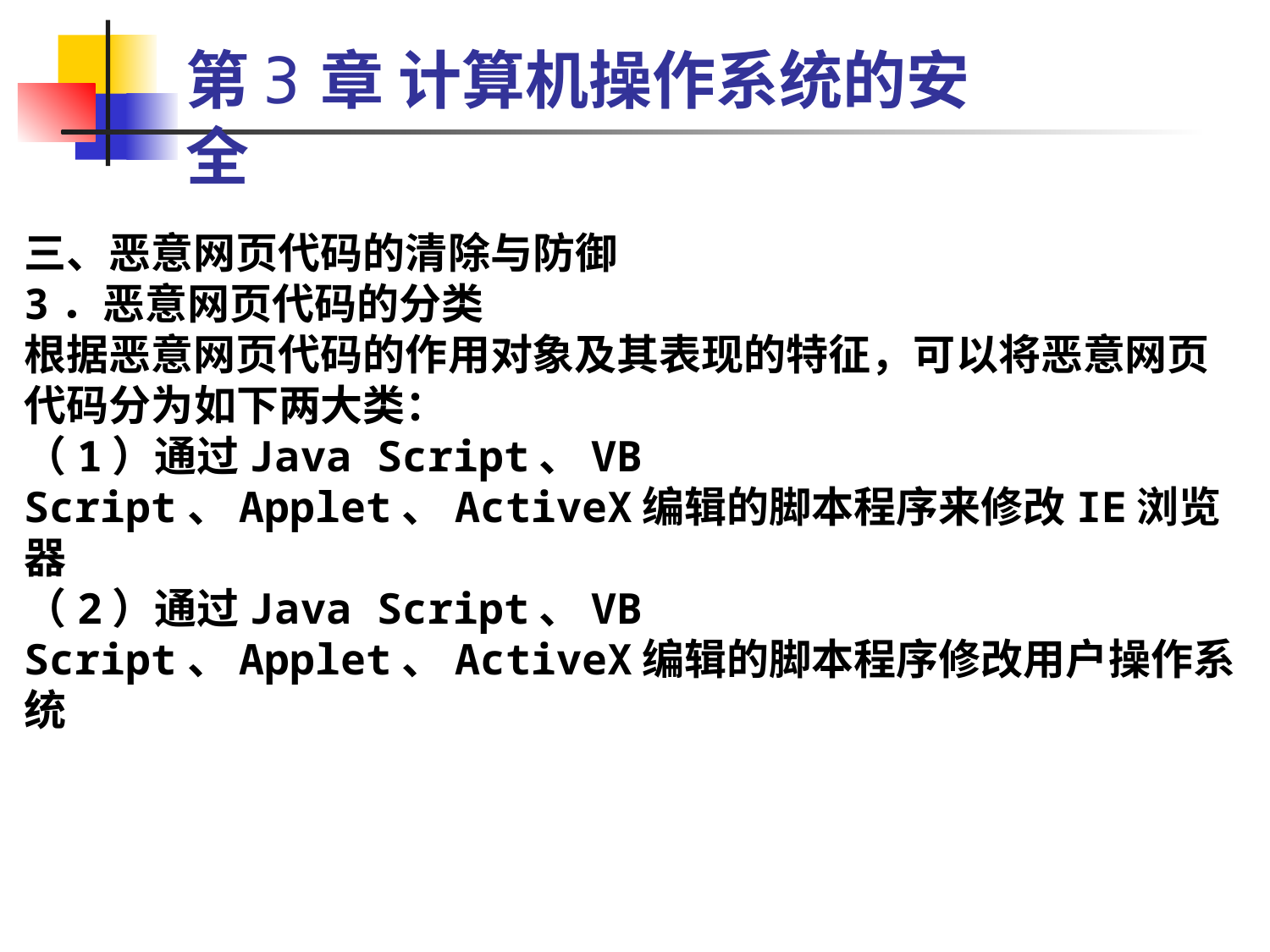

第3章 计算机操作系统的安全
三、恶意网页代码的清除与防御
3．恶意网页代码的分类
根据恶意网页代码的作用对象及其表现的特征，可以将恶意网页代码分为如下两大类：
（1）通过Java Script、VB Script、Applet、ActiveX编辑的脚本程序来修改IE浏览器
（2）通过Java Script、VB Script、Applet、ActiveX编辑的脚本程序修改用户操作系统